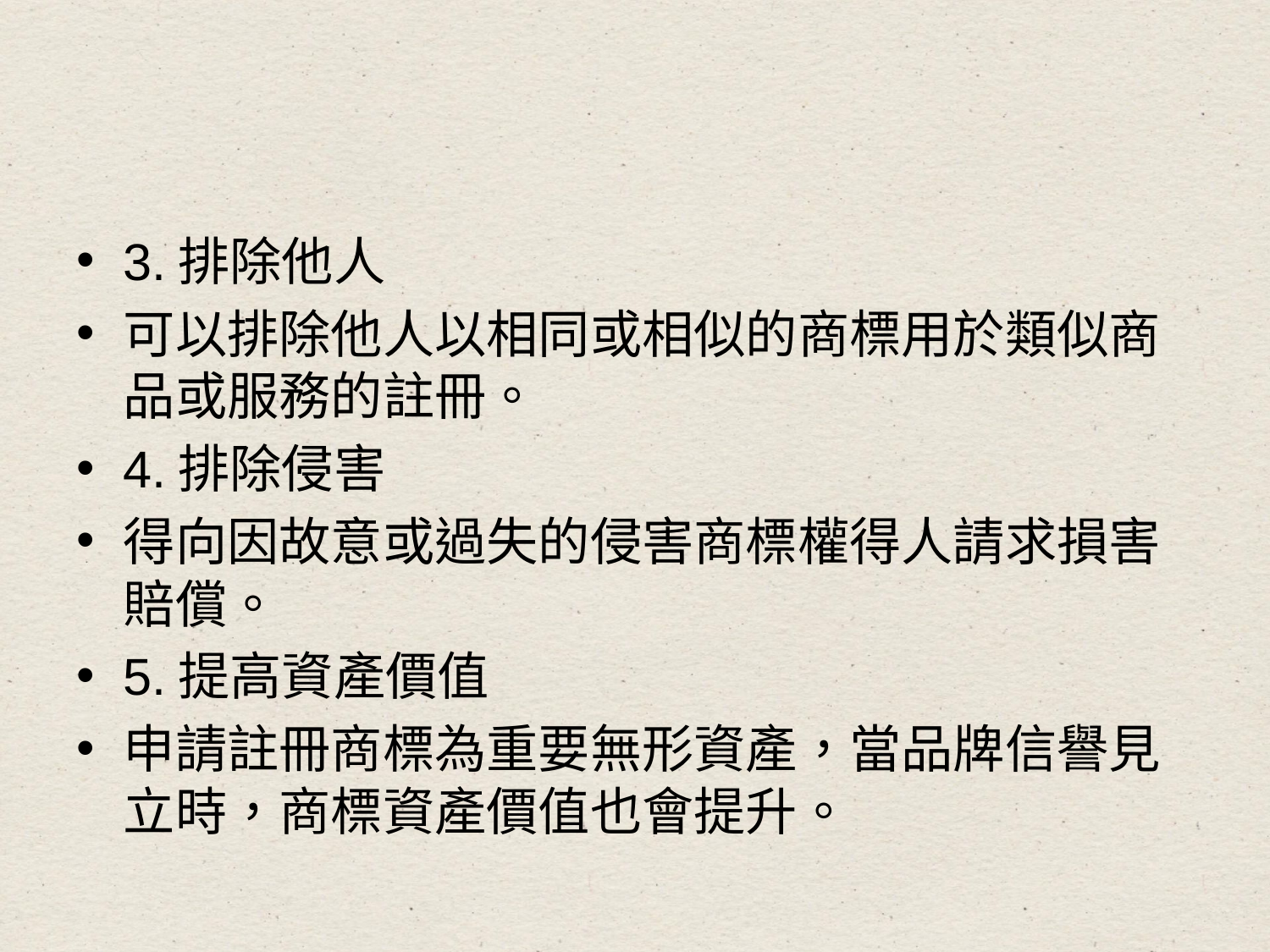

#
3.排除他人
可以排除他人以相同或相似的商標用於類似商品或服務的註冊。
4.排除侵害
得向因故意或過失的侵害商標權得人請求損害賠償。
5.提高資產價值
申請註冊商標為重要無形資產，當品牌信譽見立時，商標資產價值也會提升。